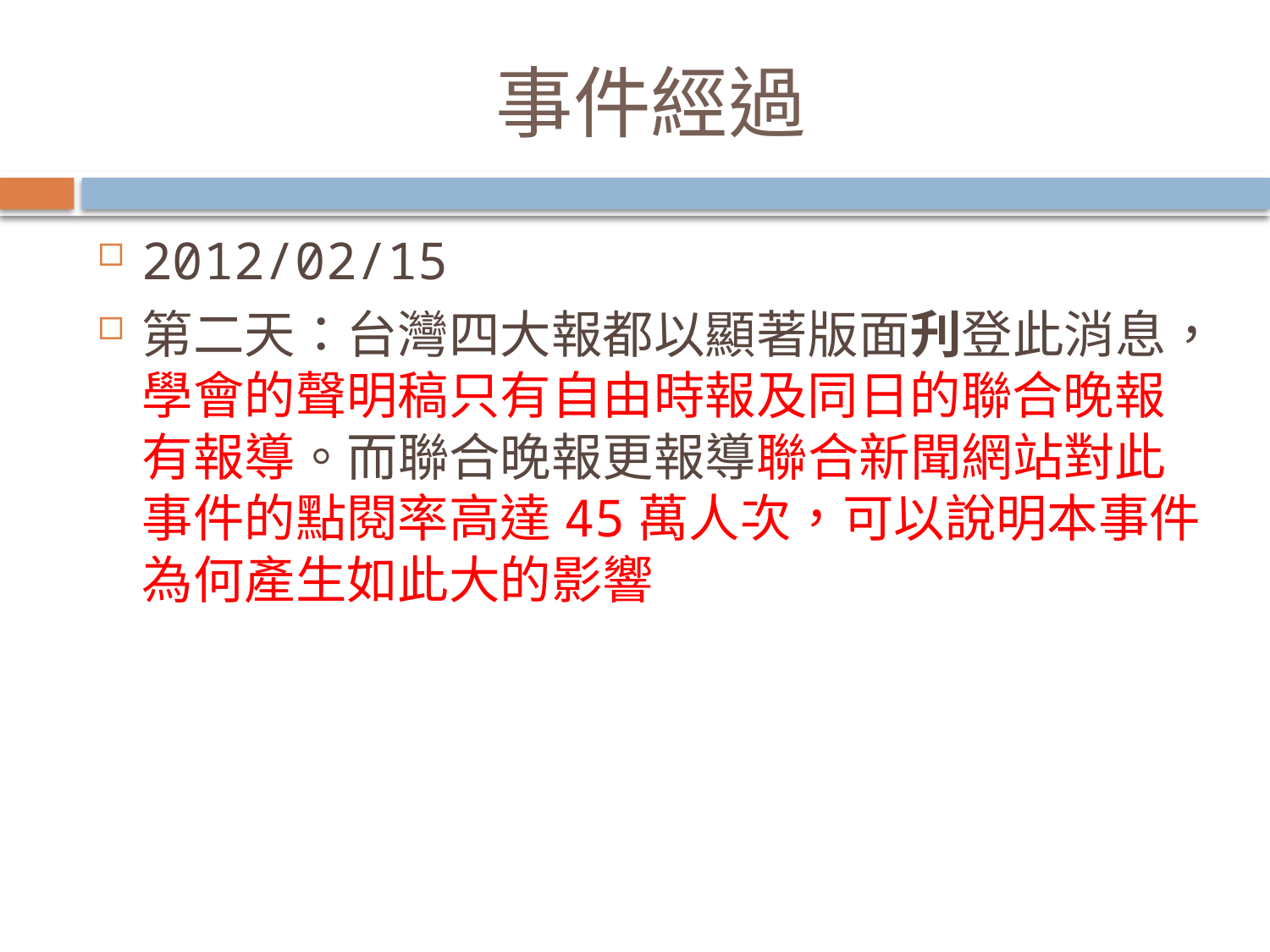

# 事件經過
2012/02/15
第二天：台灣四大報都以顯著版面刋登此消息，學會的聲明稿只有自由時報及同日的聯合晚報有報導。而聯合晚報更報導聯合新聞網站對此事件的點閱率高達45萬人次，可以說明本事件為何產生如此大的影響